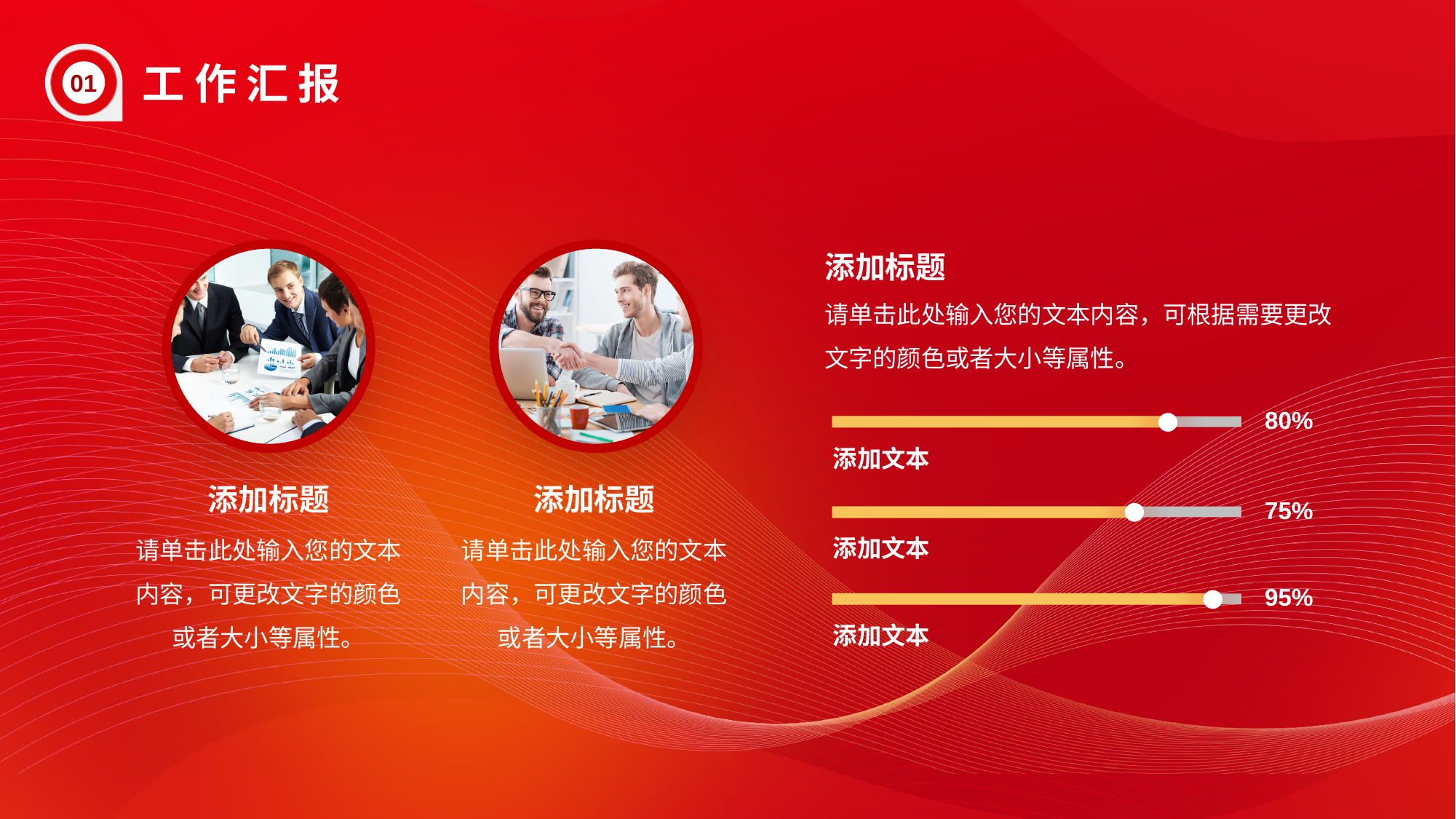

01
工 作 汇 报
添加标题
请单击此处输入您的文本内容，可根据需要更改文字的颜色或者大小等属性。

80%

添加文本
75%

添加文本
95%

添加文本
添加标题
请单击此处输入您的文本内容，可更改文字的颜色或者大小等属性。
添加标题
请单击此处输入您的文本内容，可更改文字的颜色或者大小等属性。